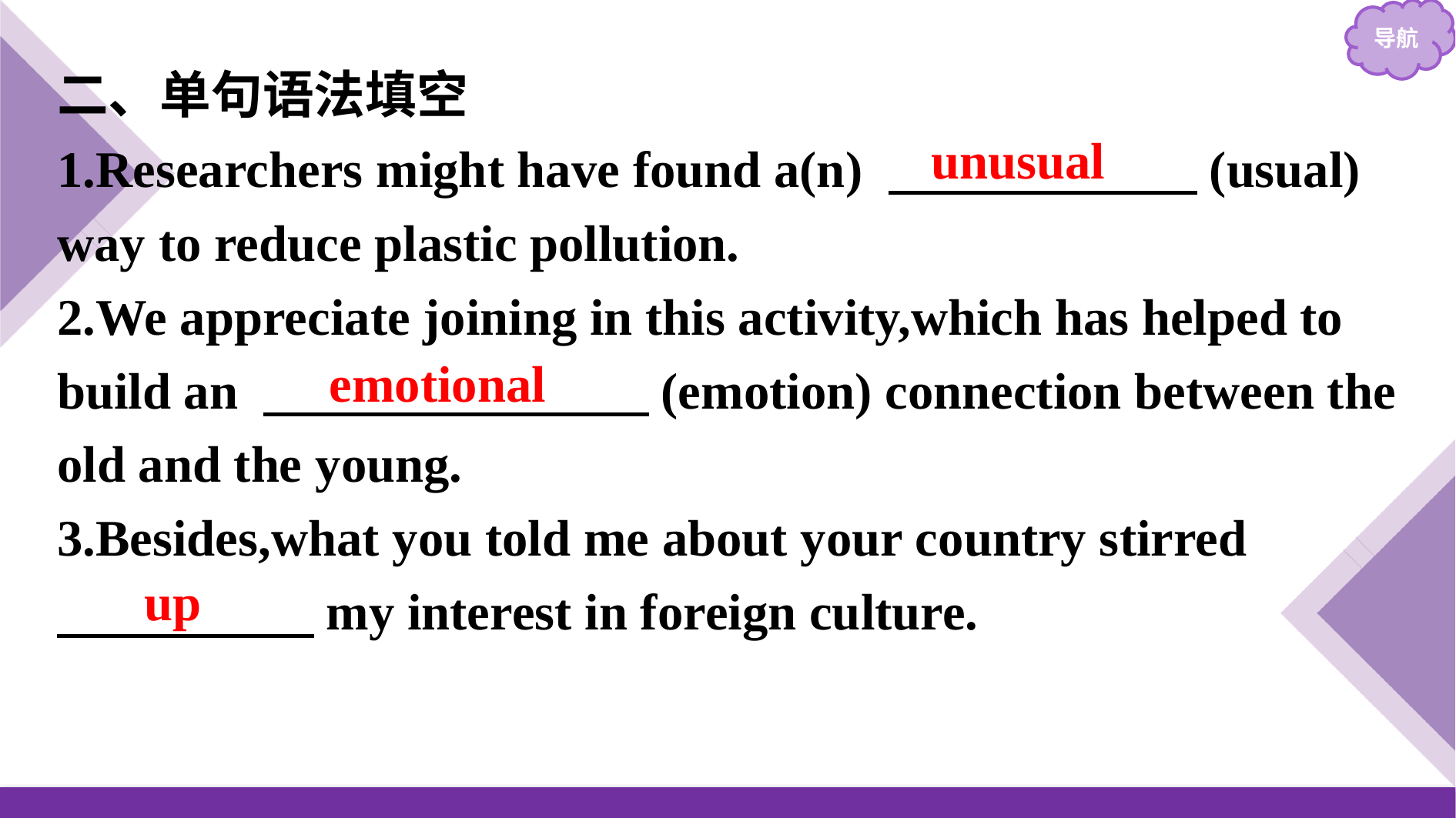

二、单句语法填空
1.Researchers might have found a(n) 　　　　　　(usual) way to reduce plastic pollution.
2.We appreciate joining in this activity,which has helped to build an 　　　　　　　 (emotion) connection between the old and the young.
3.Besides,what you told me about your country stirred
　　　　　my interest in foreign culture.
unusual
emotional
up